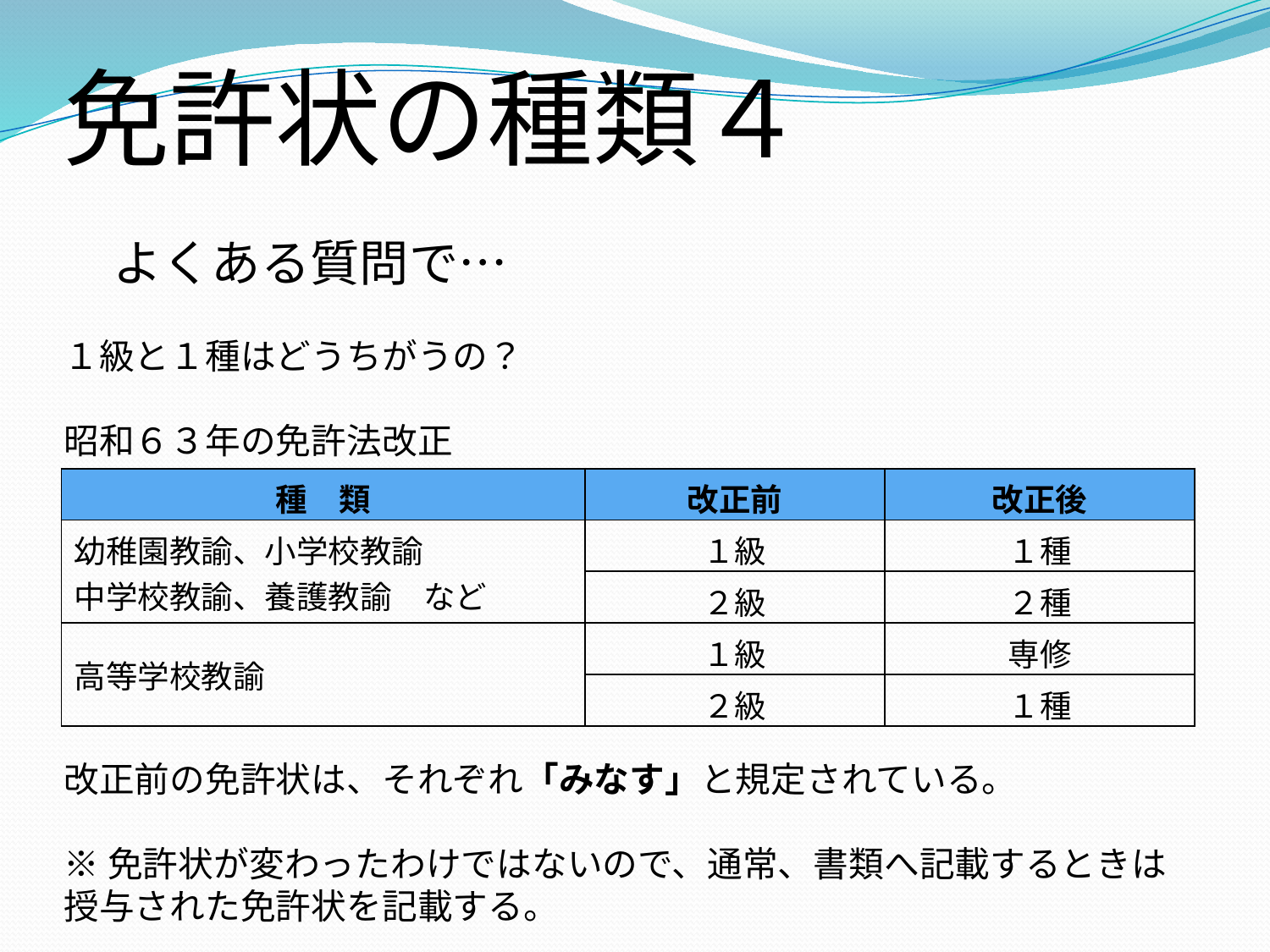

免許状の種類４
　よくある質問で…

１級と１種はどうちがうの？

昭和６３年の免許法改正

改正前の免許状は、それぞれ「みなす」と規定されている。

※免許状が変わったわけではないので、通常、書類へ記載するときは授与された免許状を記載する。
| 種　類 | 改正前 | 改正後 |
| --- | --- | --- |
| 幼稚園教諭、小学校教諭 中学校教諭、養護教諭　など | １級 | １種 |
|  | ２級 | ２種 |
| 高等学校教諭 | １級 | 専修 |
|  | ２級 | １種 |